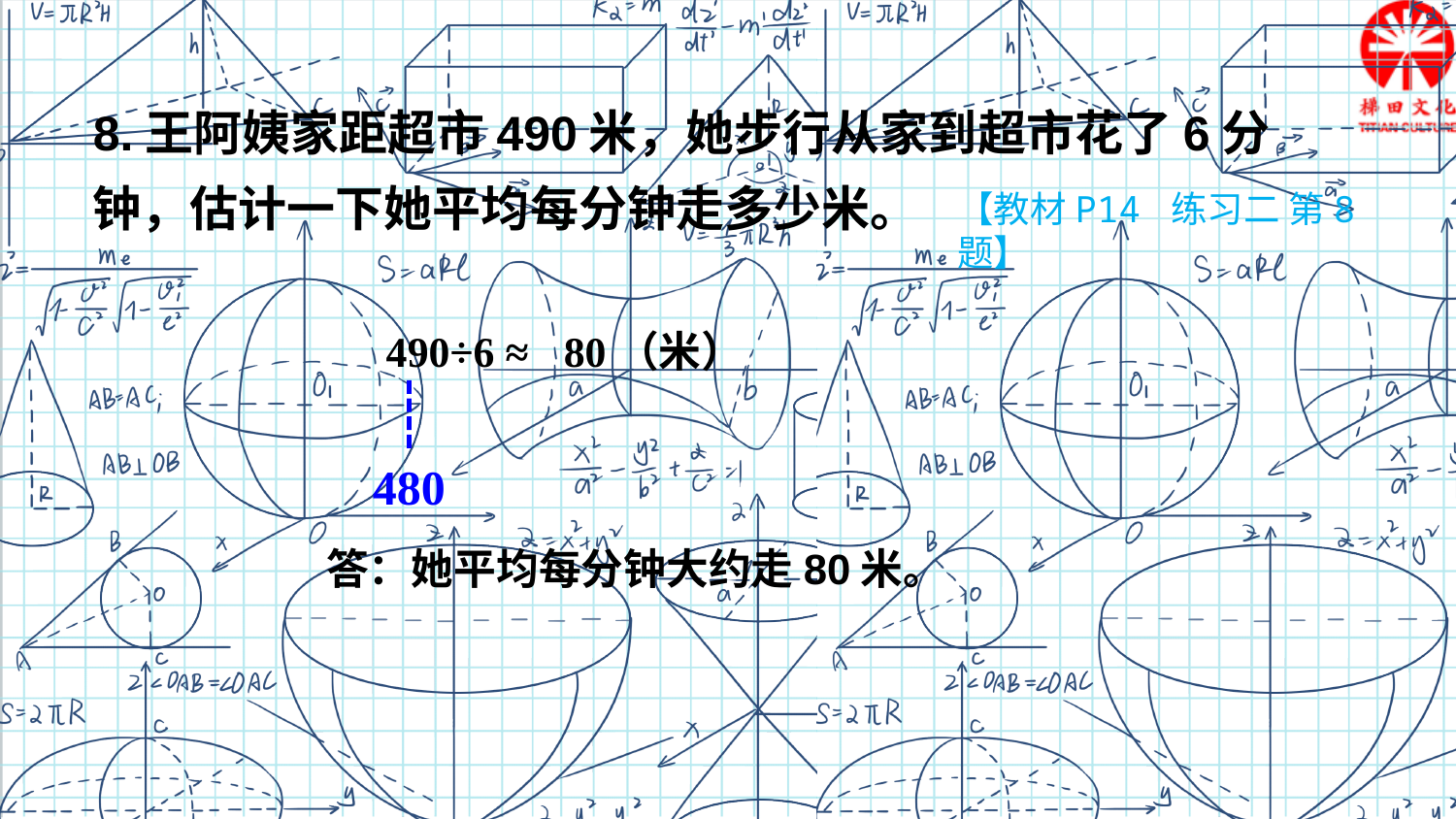

8.王阿姨家距超市490米，她步行从家到超市花了6分钟，估计一下她平均每分钟走多少米。
【教材P14 练习二 第8题】
490÷6 ≈
80（米）
480
答：她平均每分钟大约走80米。